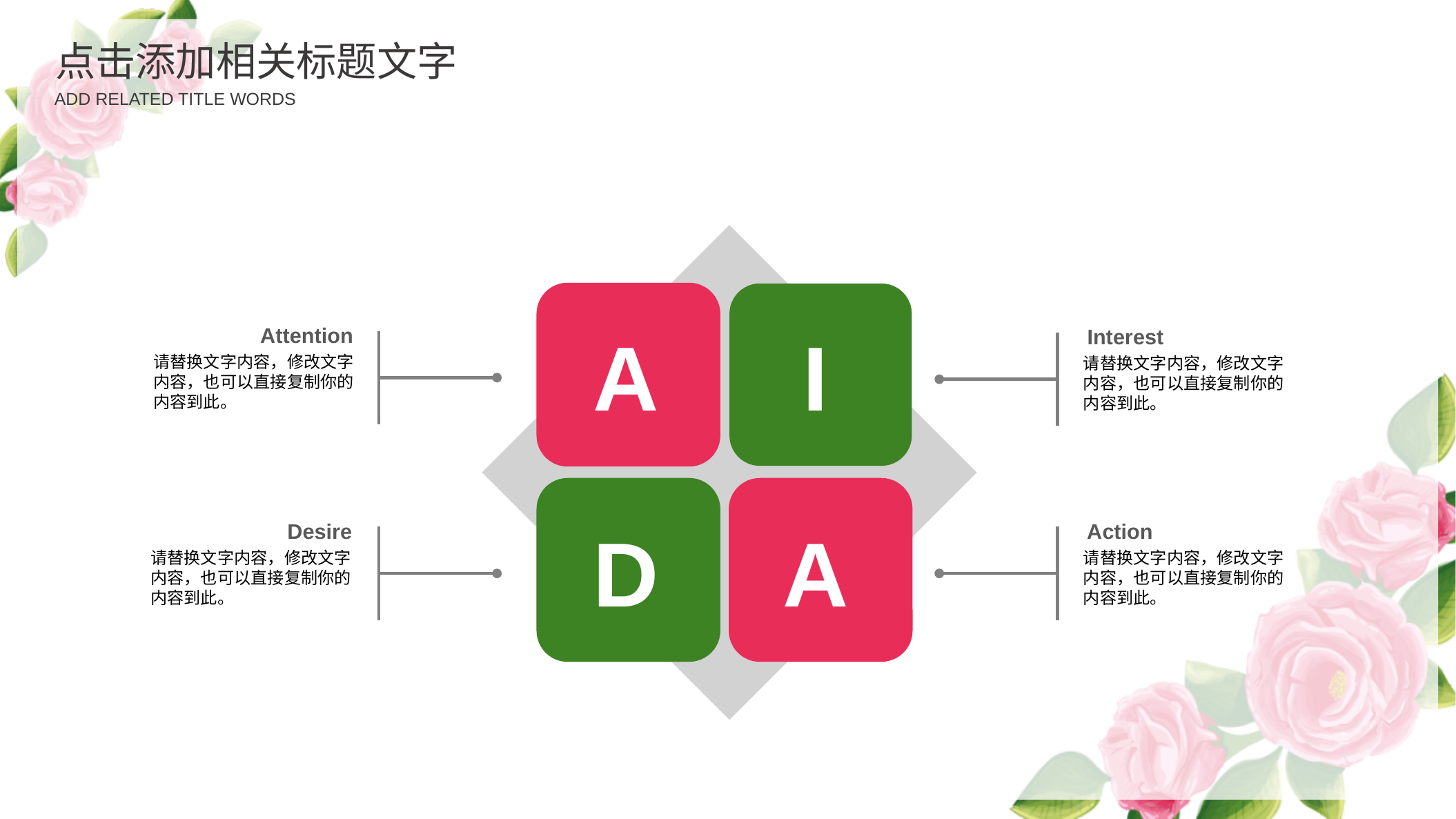

点击添加相关标题文字
ADD RELATED TITLE WORDS

A

I

Attention
Interest

请替换文字内容，修改文字内容，也可以直接复制你的内容到此。
请替换文字内容，修改文字内容，也可以直接复制你的内容到此。

D

A
Desire
Action

请替换文字内容，修改文字内容，也可以直接复制你的内容到此。
请替换文字内容，修改文字内容，也可以直接复制你的内容到此。